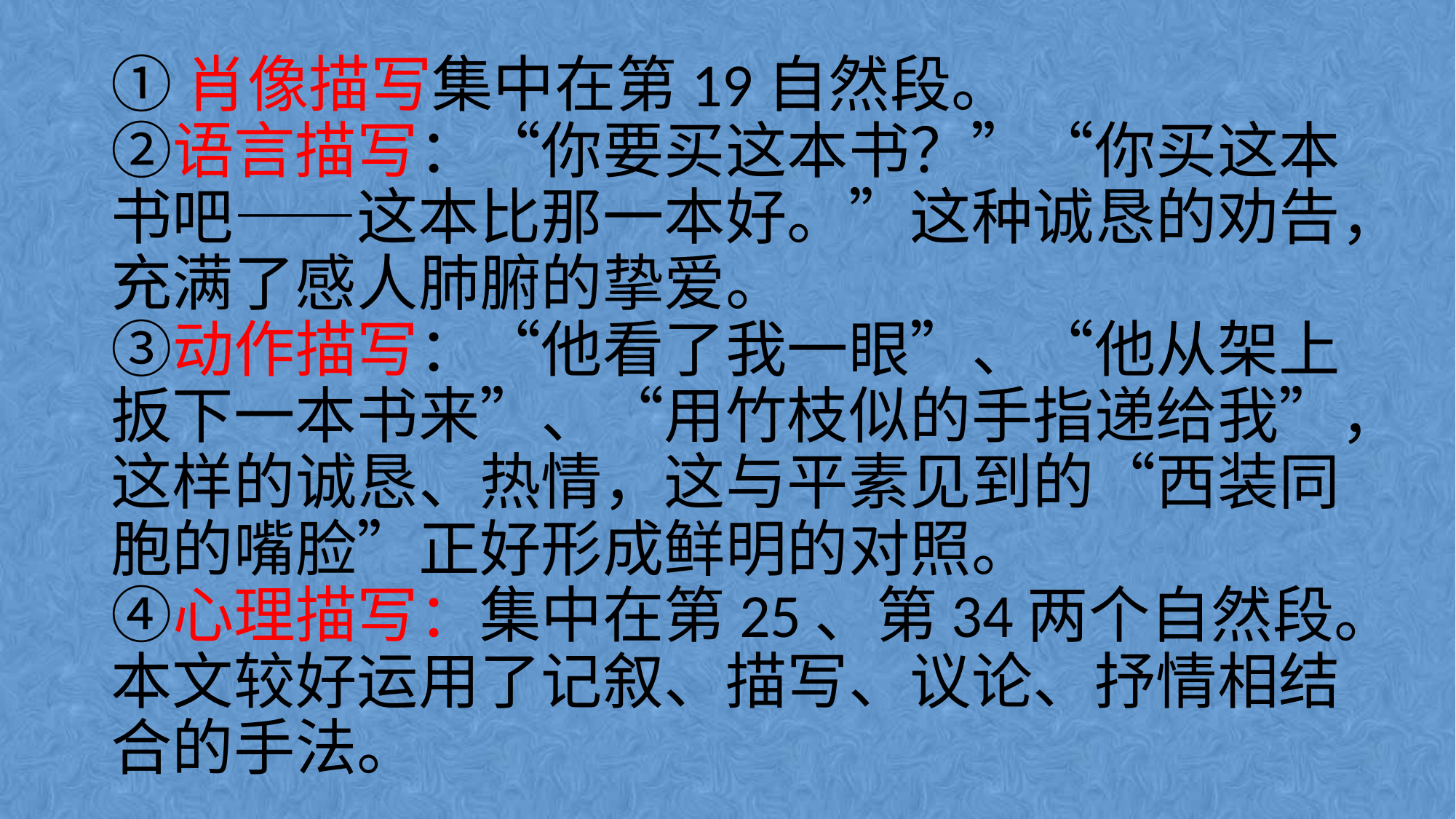

# ①肖像描写集中在第19自然段。 ②语言描写：“你要买这本书？”“你买这本书吧——这本比那一本好。”这种诚恳的劝告，充满了感人肺腑的挚爱。 ③动作描写：“他看了我一眼”、“他从架上扳下一本书来”、“用竹枝似的手指递给我”，这样的诚恳、热情，这与平素见到的“西装同胞的嘴脸”正好形成鲜明的对照。 ④心理描写：集中在第25、第34两个自然段。本文较好运用了记叙、描写、议论、抒情相结合的手法。